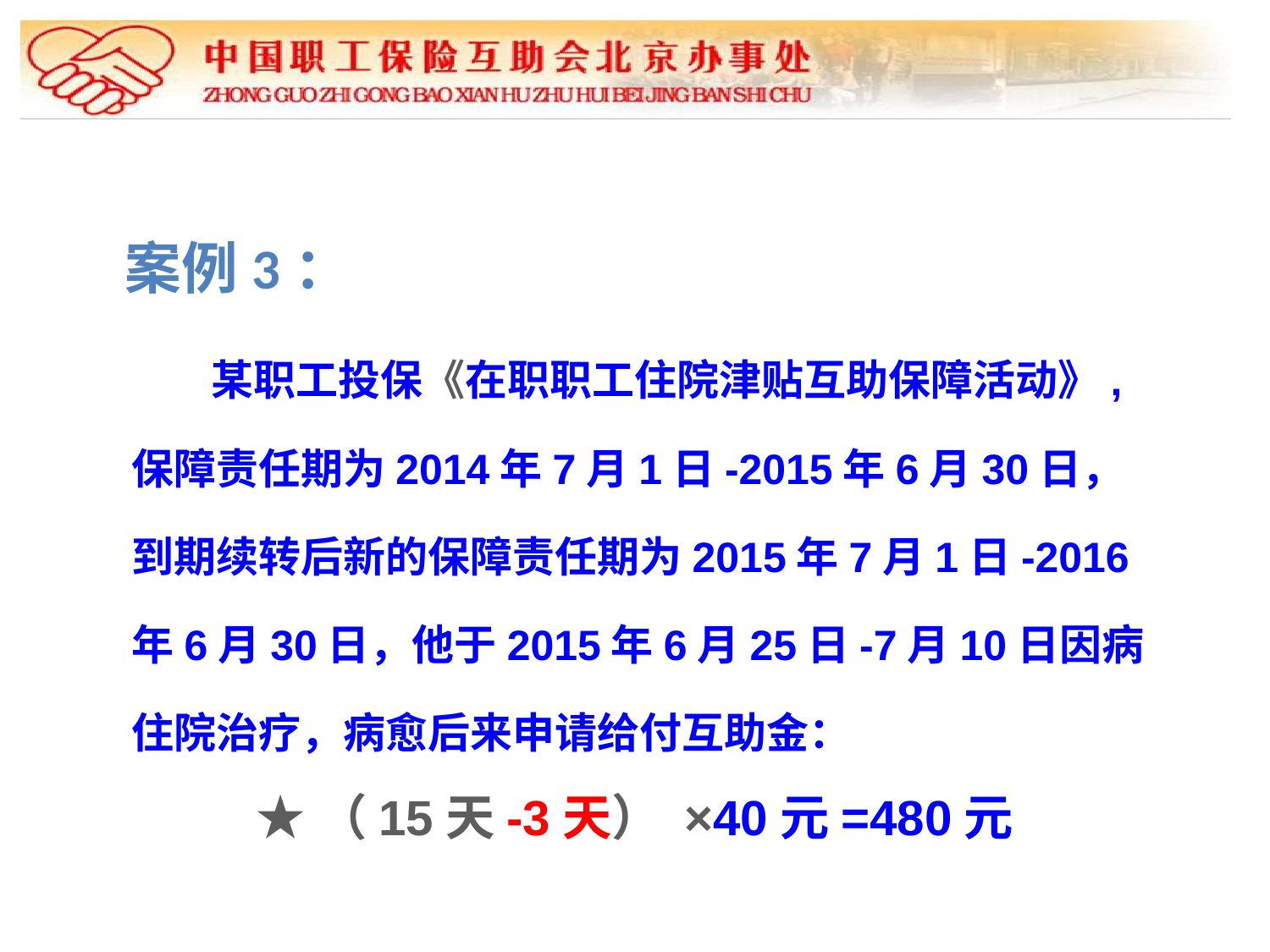

案例3：
      某职工投保《在职职工住院津贴互助保障活动》,保障责任期为2014年7月1日-2015年6月30日，到期续转后新的保障责任期为2015年7月1日-2016年6月30日，他于2015年6月25日-7月10日因病住院治疗，病愈后来申请给付互助金：
          ★（15天-3天） ×40元=480元